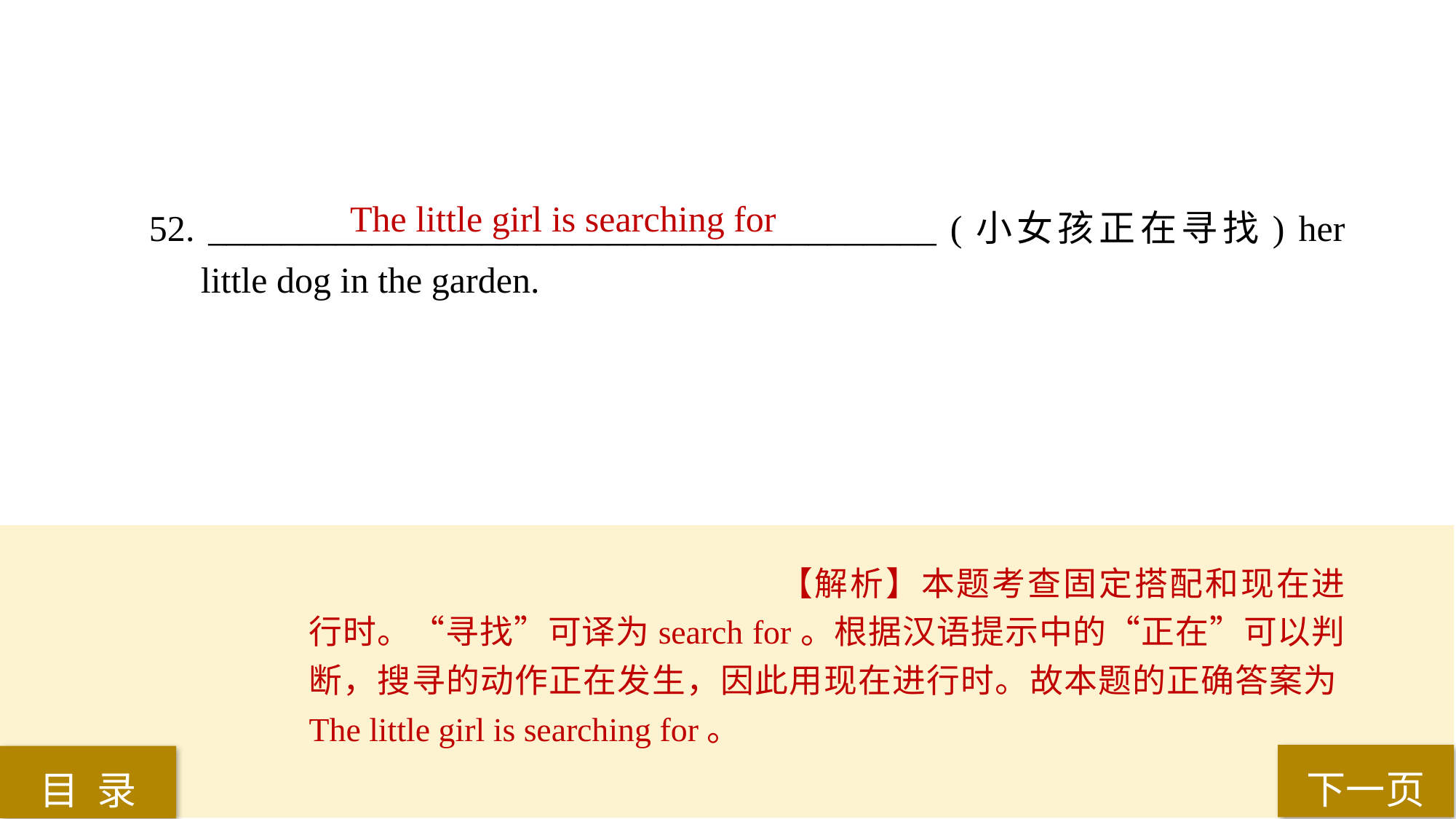

The little girl is searching for
52. ________________________________________ (小女孩正在寻找) her little dog in the garden.
【解析】本题考查固定搭配和现在进行时。“寻找”可译为search for。根据汉语提示中的“正在”可以判断，搜寻的动作正在发生，因此用现在进行时。故本题的正确答案为The little girl is searching for。